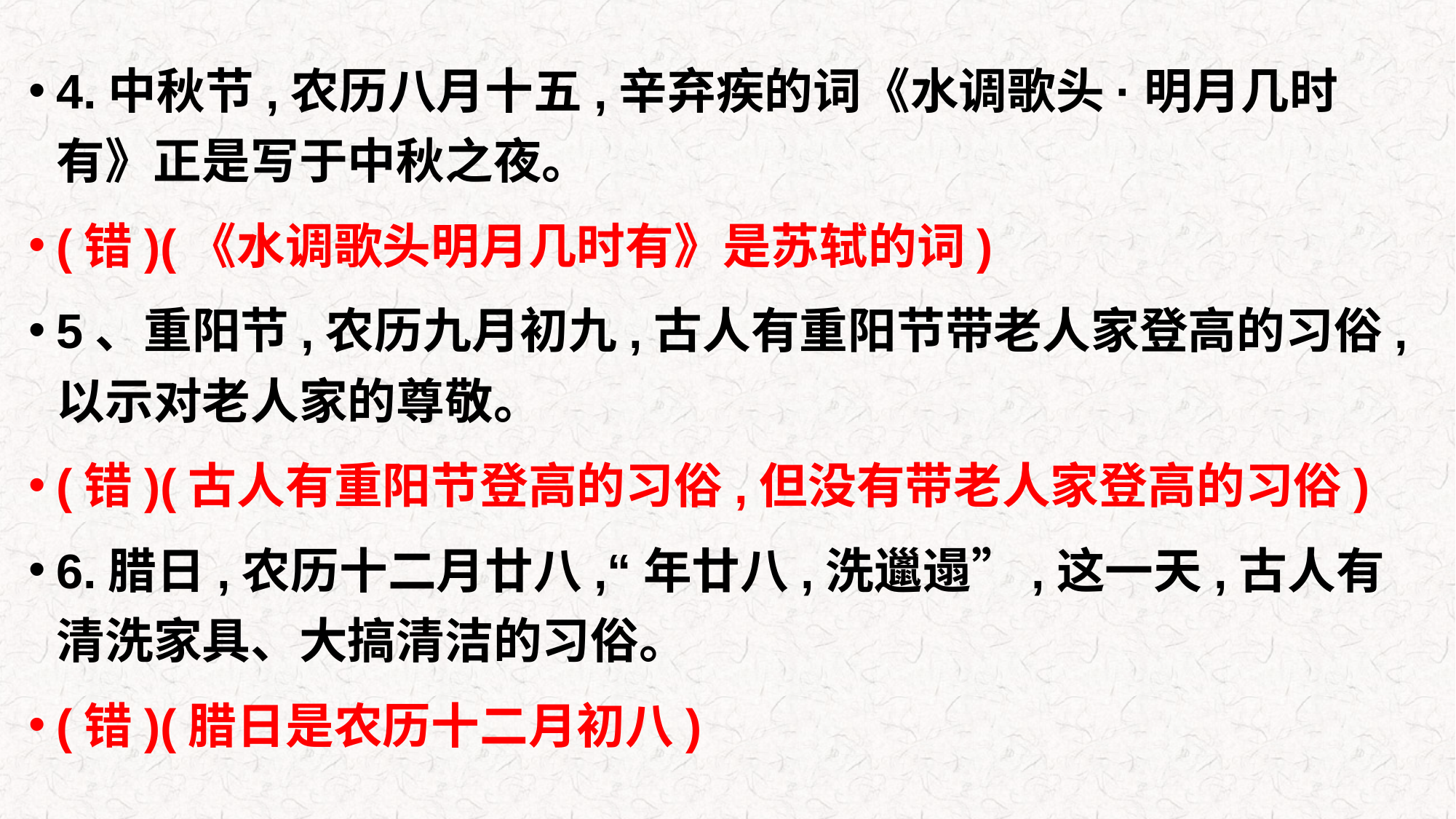

4.中秋节,农历八月十五,辛弃疾的词《水调歌头·明月几时有》正是写于中秋之夜。
(错)(《水调歌头明月几时有》是苏轼的词)
5、重阳节,农历九月初九,古人有重阳节带老人家登高的习俗,以示对老人家的尊敬。
(错)(古人有重阳节登高的习俗,但没有带老人家登高的习俗)
6.腊日,农历十二月廿八,“年廿八,洗邋遢”,这一天,古人有清洗家具、大搞清洁的习俗。
(错)(腊日是农历十二月初八)